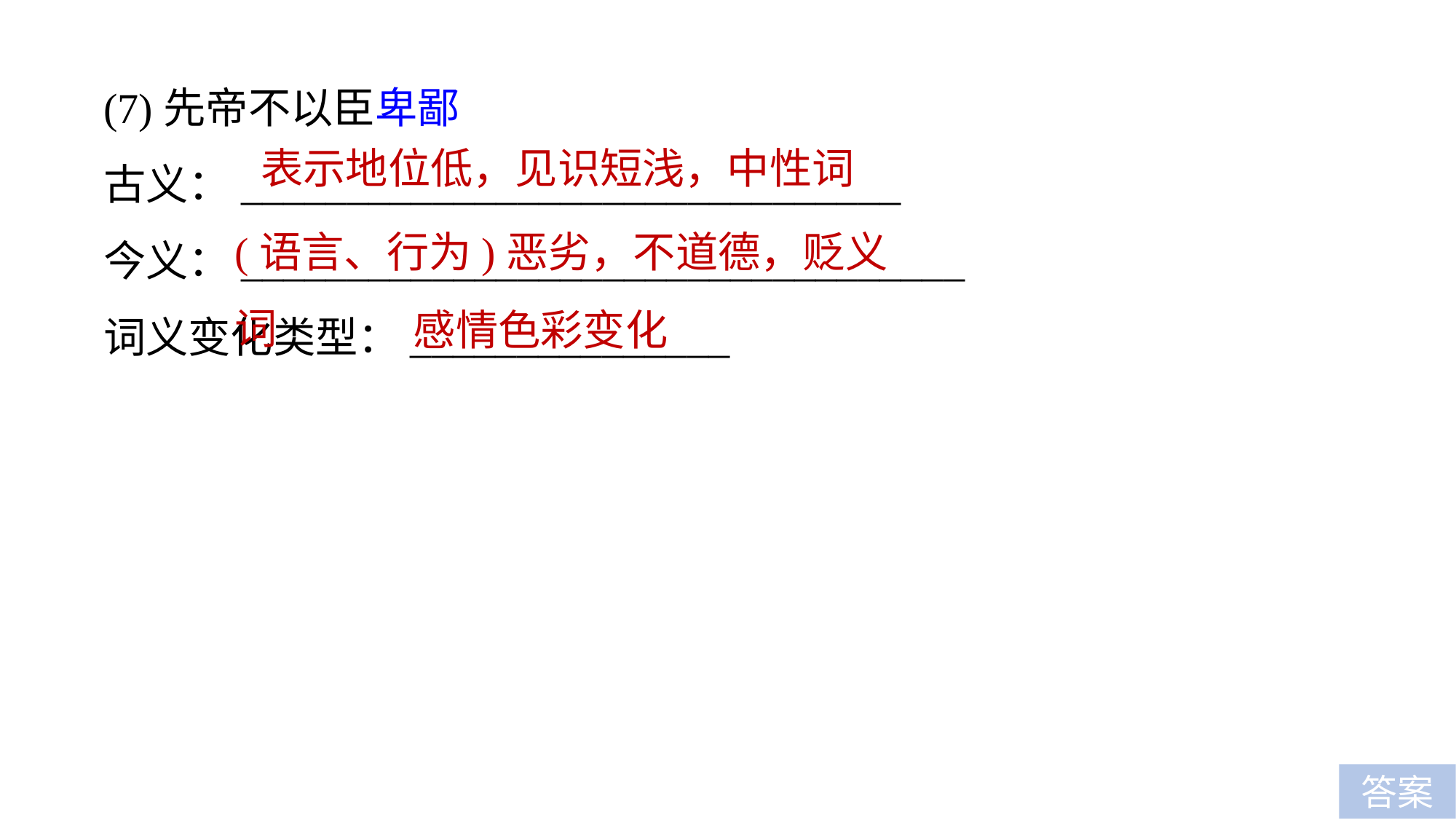

(7)先帝不以臣卑鄙
古义：_______________________________
今义：__________________________________
词义变化类型：_______________
表示地位低，见识短浅，中性词
(语言、行为)恶劣，不道德，贬义词
感情色彩变化
答案